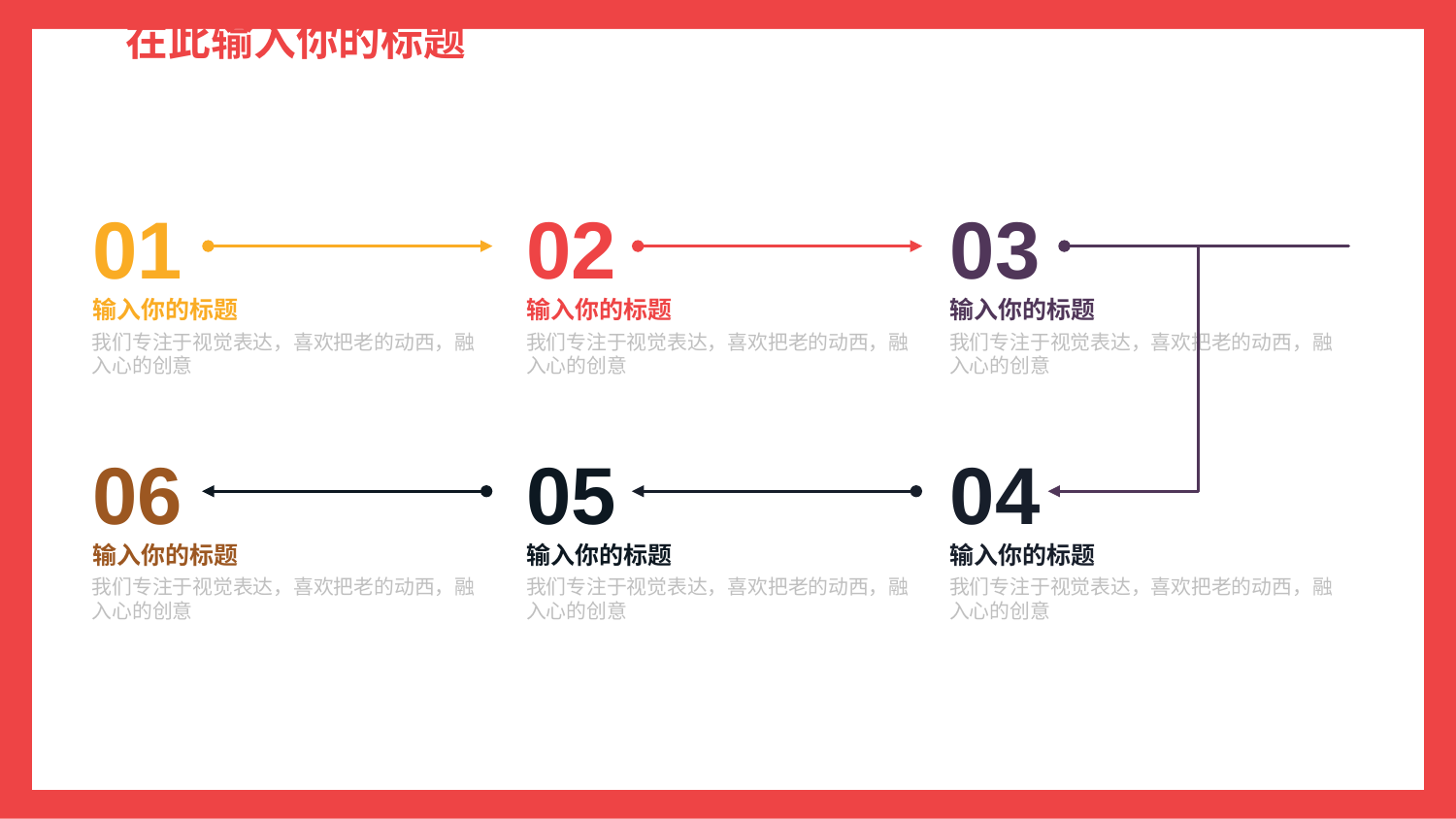

在此输入你的标题
01
02
03
输入你的标题
我们专注于视觉表达，喜欢把老的动西，融入心的创意
输入你的标题
我们专注于视觉表达，喜欢把老的动西，融入心的创意
输入你的标题
我们专注于视觉表达，喜欢把老的动西，融入心的创意
06
05
04
输入你的标题
我们专注于视觉表达，喜欢把老的动西，融入心的创意
输入你的标题
我们专注于视觉表达，喜欢把老的动西，融入心的创意
输入你的标题
我们专注于视觉表达，喜欢把老的动西，融入心的创意